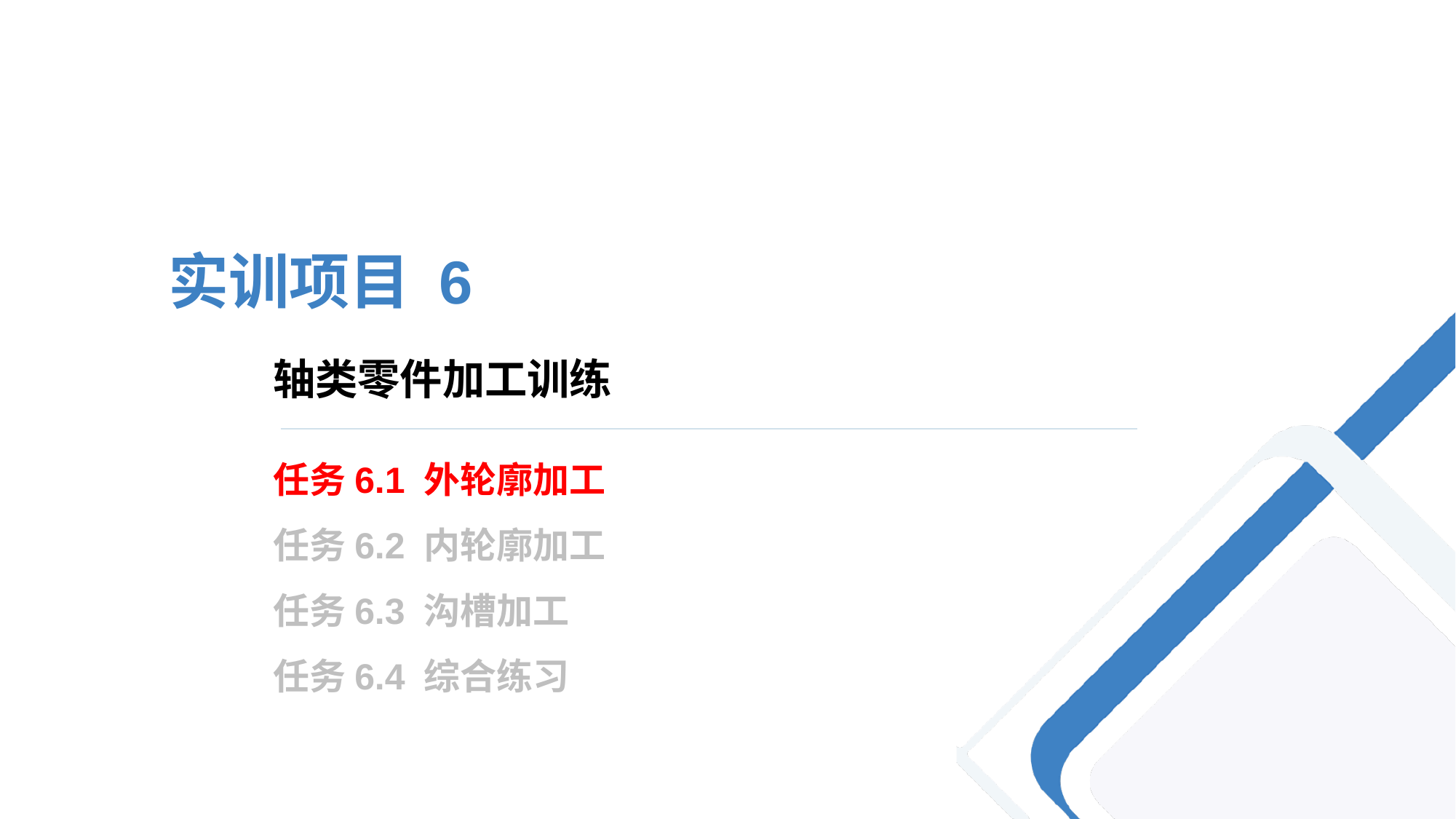

实训项目 6
# 轴类零件加工训练
任务6.1 外轮廓加工
任务6.2 内轮廓加工
任务6.3 沟槽加工
任务6.4 综合练习